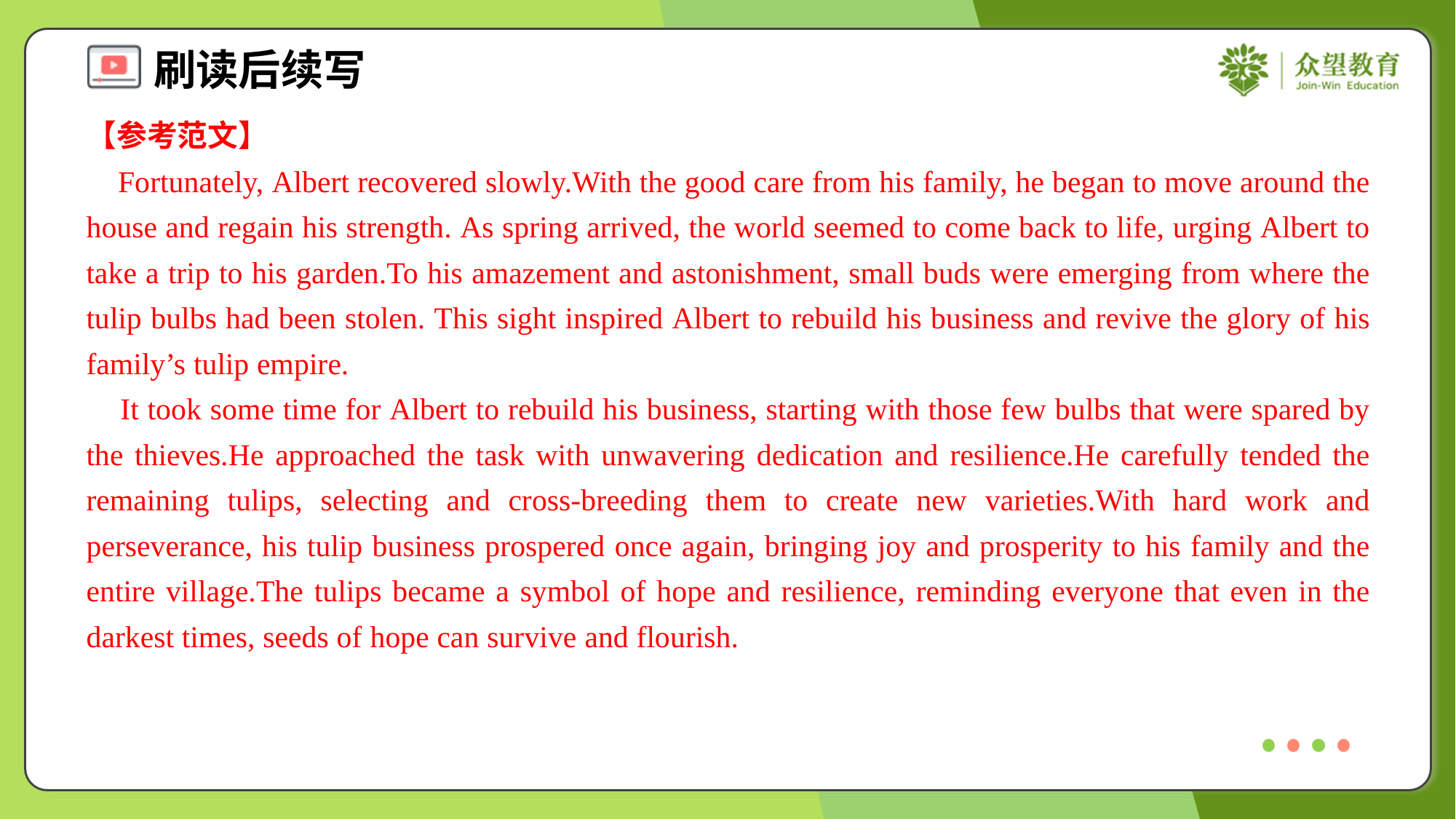

【参考范文】
    Fortunately, Albert recovered slowly.With the good care from his family, he began to move around the house and regain his strength. As spring arrived, the world seemed to come back to life, urging Albert to take a trip to his garden.To his amazement and astonishment, small buds were emerging from where the tulip bulbs had been stolen. This sight inspired Albert to rebuild his business and revive the glory of his family’s tulip empire.
    It took some time for Albert to rebuild his business, starting with those few bulbs that were spared by the thieves.He approached the task with unwavering dedication and resilience.He carefully tended the remaining tulips, selecting and cross-breeding them to create new varieties.With hard work and perseverance, his tulip business prospered once again, bringing joy and prosperity to his family and the entire village.The tulips became a symbol of hope and resilience, reminding everyone that even in the darkest times, seeds of hope can survive and flourish.